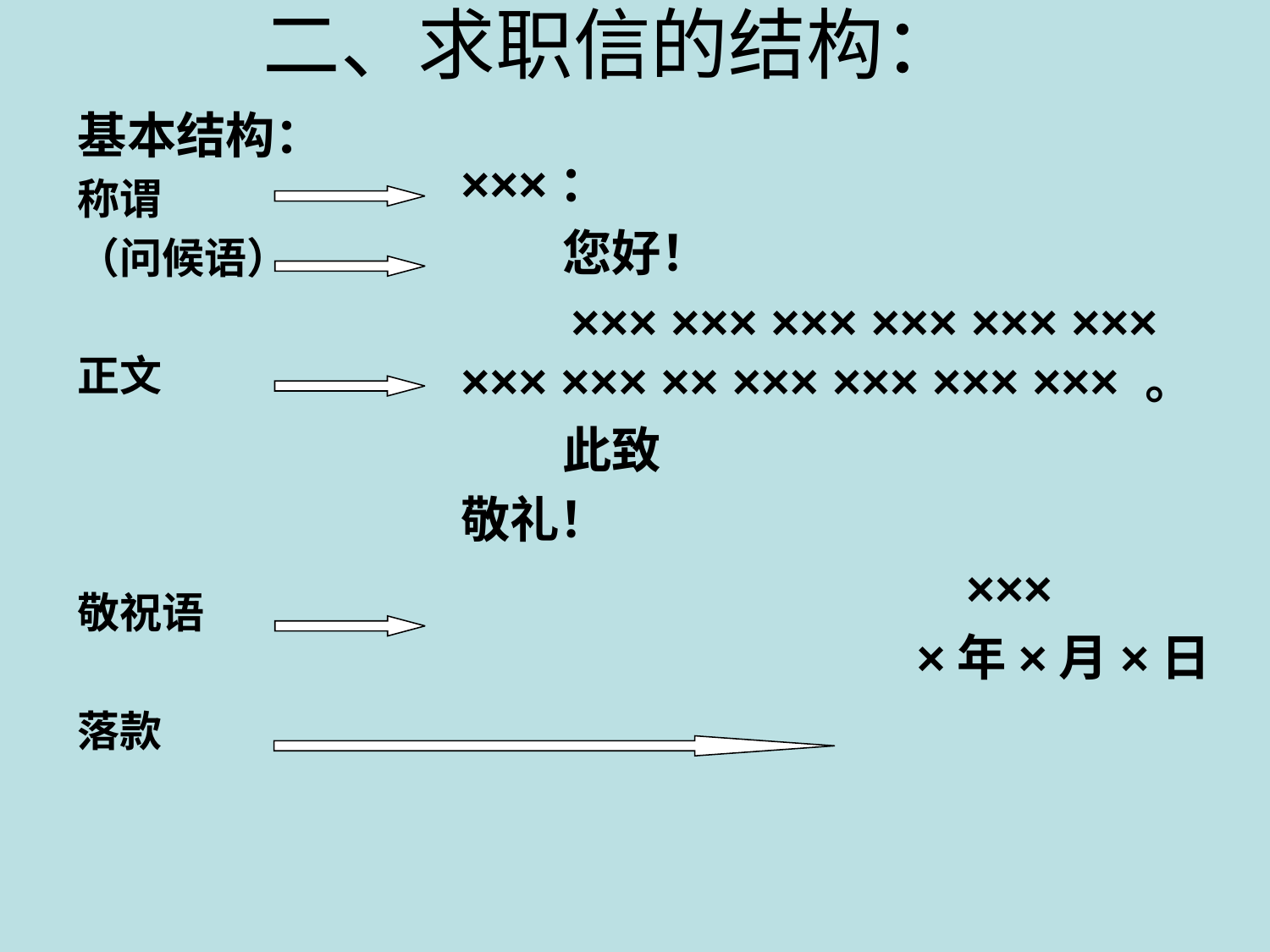

二、求职信的结构：
基本结构：
称谓
（问候语）

正文

敬祝语

落款
×××：
        您好！
        ××× ××× ××× ××× ××× ××× ××× ××× ×× ××× ××× ××× ××× 。
        此致
敬礼！
　　　　　　　　　　×××
　　　　　　　　　×年×月×日